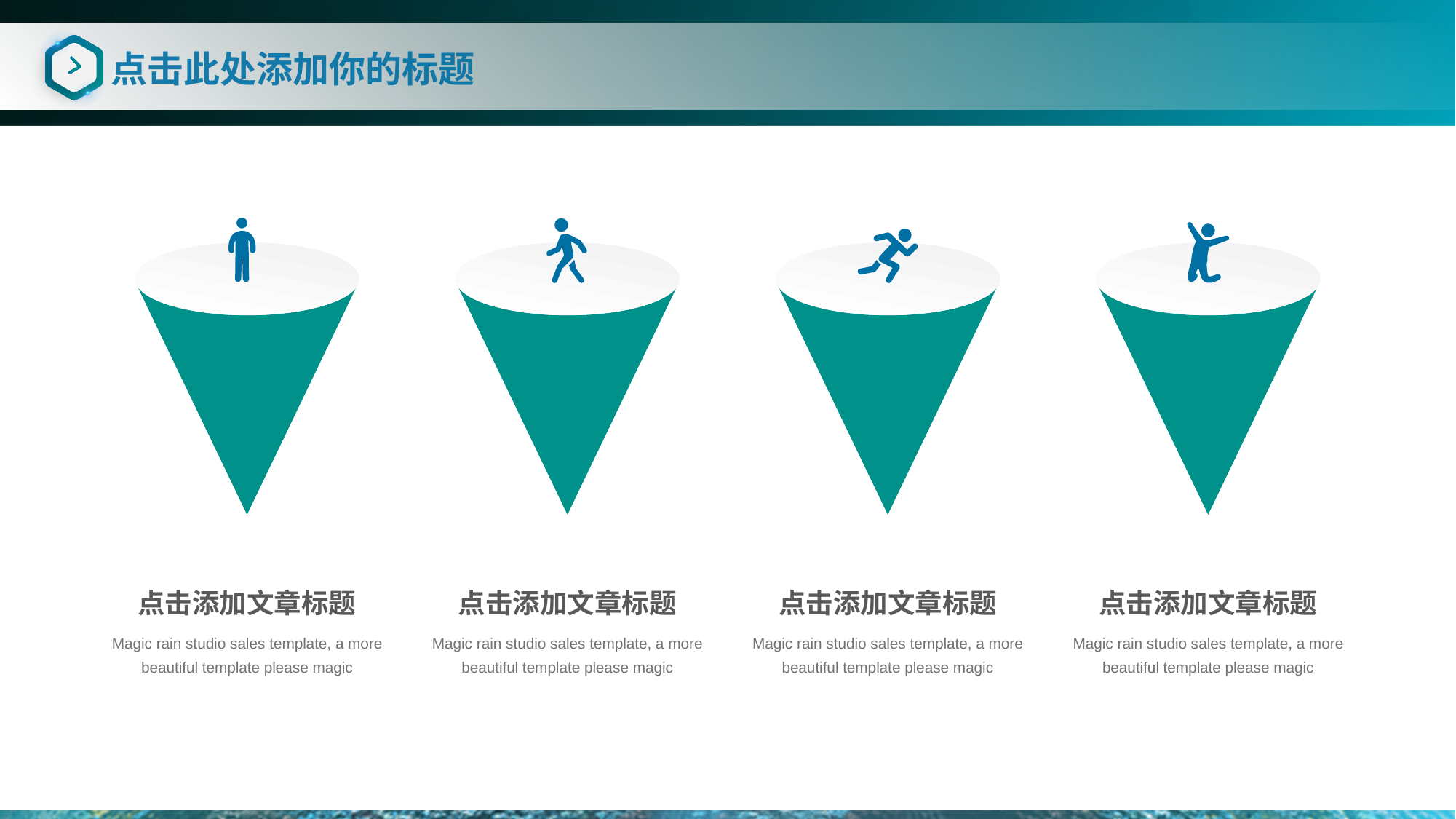

# 点击此处添加你的标题

点击添加文章标题
Magic rain studio sales template, a more beautiful template please magic
点击添加文章标题
Magic rain studio sales template, a more beautiful template please magic
点击添加文章标题
Magic rain studio sales template, a more beautiful template please magic
点击添加文章标题
Magic rain studio sales template, a more beautiful template please magic